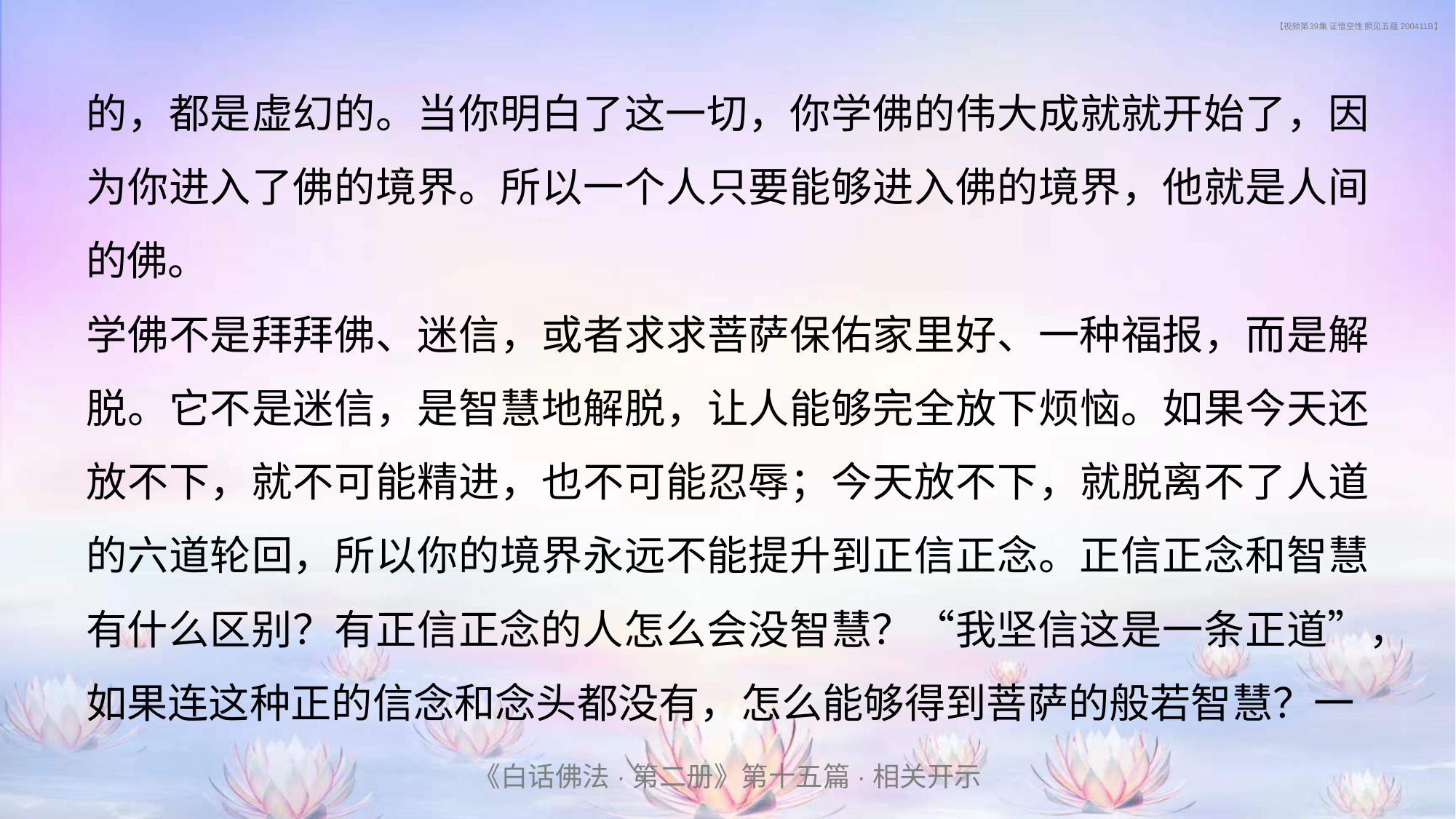

# 【视频第39集 证悟空性 照见五蕴 200411B】
的，都是虚幻的。当你明白了这一切，你学佛的伟大成就就开始了，因为你进入了佛的境界。所以一个人只要能够进入佛的境界，他就是人间的佛。
学佛不是拜拜佛、迷信，或者求求菩萨保佑家里好、一种福报，而是解脱。它不是迷信，是智慧地解脱，让人能够完全放下烦恼。如果今天还放不下，就不可能精进，也不可能忍辱；今天放不下，就脱离不了人道的六道轮回，所以你的境界永远不能提升到正信正念。正信正念和智慧有什么区别？有正信正念的人怎么会没智慧？“我坚信这是一条正道”，如果连这种正的信念和念头都没有，怎么能够得到菩萨的般若智慧？一
《白话佛法·第二册》第十五篇·相关开示